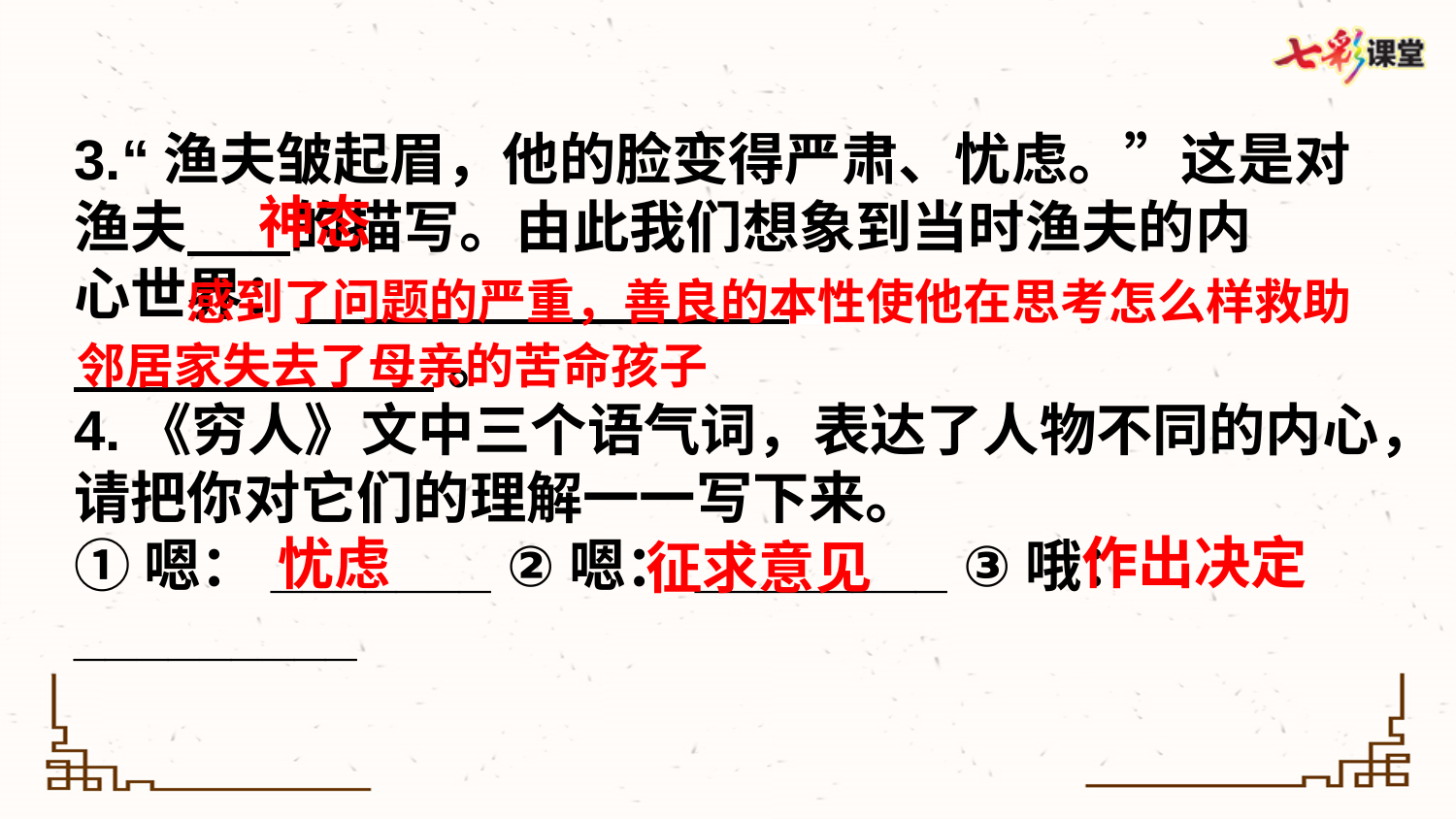

3.“渔夫皱起眉，他的脸变得严肃、忧虑。”这是对
渔夫        的描写。由此我们想象到当时渔夫的内
心世界：                                      ，
                            。
4.《穷人》文中三个语气词，表达了人物不同的内心，请把你对它们的理解一一写下来。
①嗯：_______ ②嗯：________ ③哦：_________
神态
         感到了问题的严重，善良的本性使他在思考怎么样救助邻居家失去了母亲的苦命孩子
作出决定
忧虑
征求意见